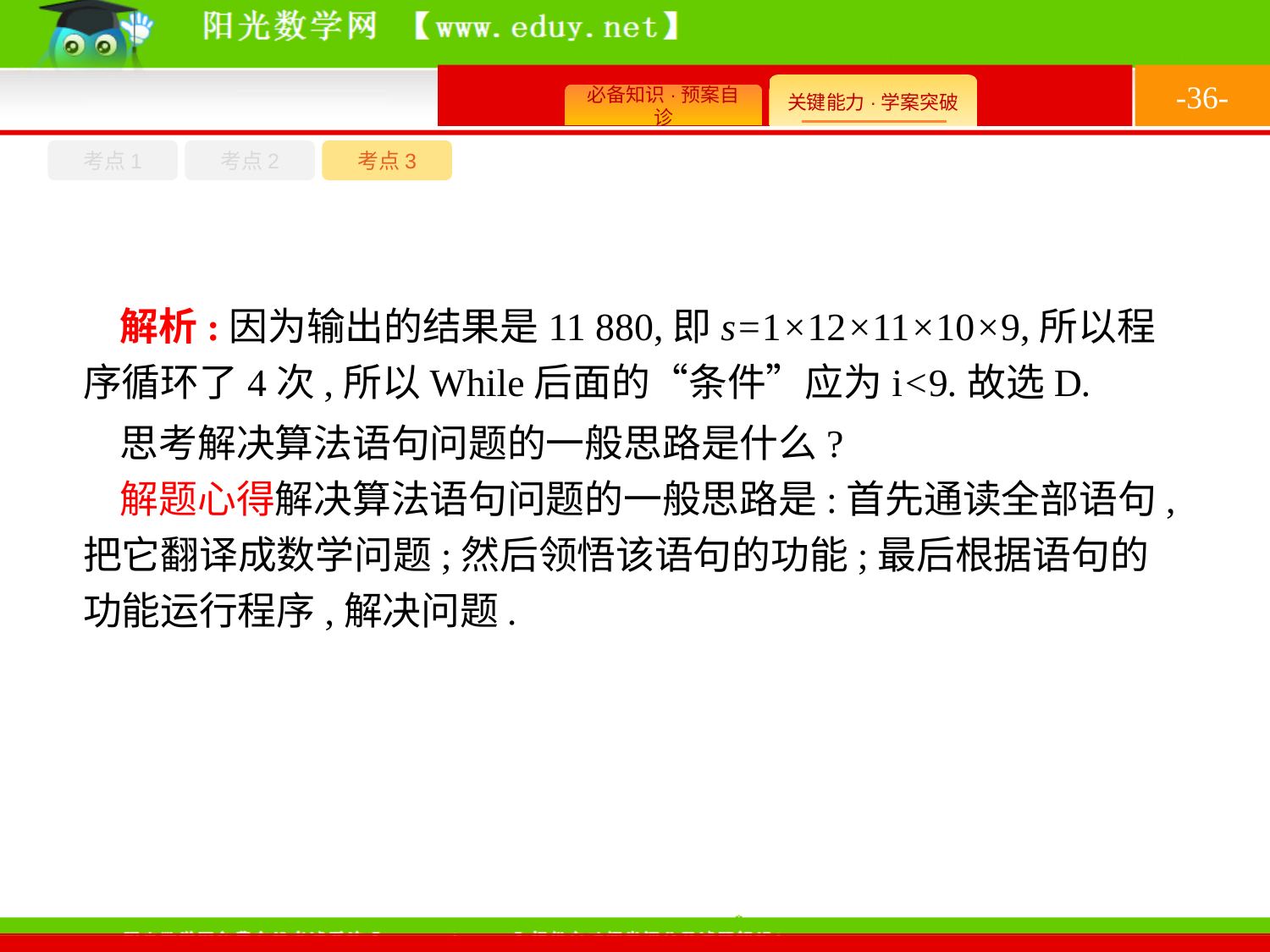

-36-
考点1
考点3
考点2
解析:因为输出的结果是11 880,即s=1×12×11×10×9,所以程序循环了4次,所以While后面的“条件”应为i<9.故选D.
思考解决算法语句问题的一般思路是什么?
解题心得解决算法语句问题的一般思路是:首先通读全部语句,把它翻译成数学问题;然后领悟该语句的功能;最后根据语句的功能运行程序,解决问题.